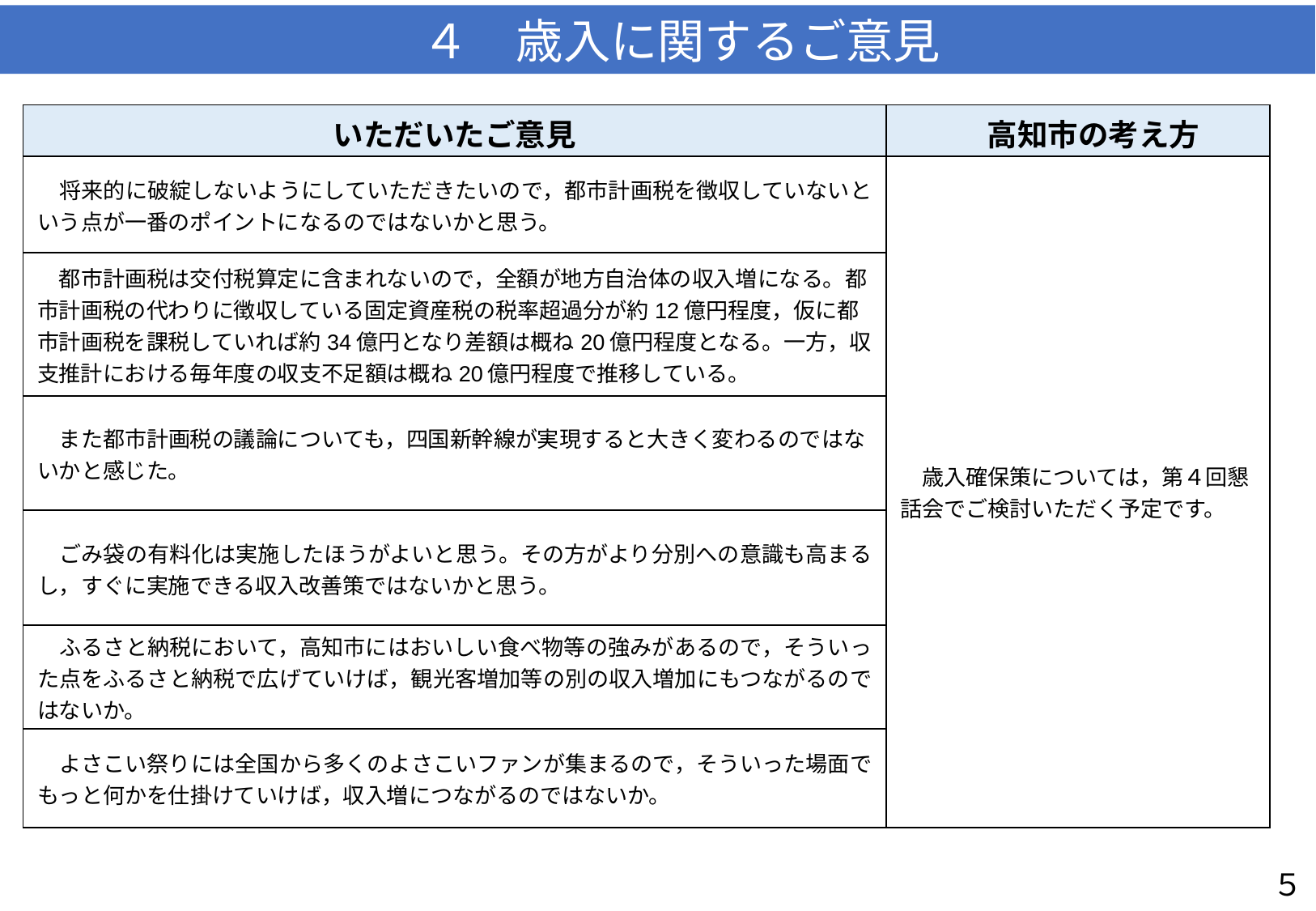

４　歳入に関するご意見
| いただいたご意見 | 高知市の考え方 |
| --- | --- |
| 将来的に破綻しないようにしていただきたいので，都市計画税を徴収していないという点が一番のポイントになるのではないかと思う。 | 歳入確保策については，第４回懇話会でご検討いただく予定です。 |
| 都市計画税は交付税算定に含まれないので，全額が地方自治体の収入増になる。都市計画税の代わりに徴収している固定資産税の税率超過分が約12億円程度，仮に都市計画税を課税していれば約34億円となり差額は概ね20億円程度となる。一方，収支推計における毎年度の収支不足額は概ね20億円程度で推移している。 |  |
| また都市計画税の議論についても，四国新幹線が実現すると大きく変わるのではないかと感じた。 |  |
| ごみ袋の有料化は実施したほうがよいと思う。その方がより分別への意識も高まるし，すぐに実施できる収入改善策ではないかと思う。 |  |
| ふるさと納税において，高知市にはおいしい食べ物等の強みがあるので，そういった点をふるさと納税で広げていけば，観光客増加等の別の収入増加にもつながるのではないか。 |  |
| よさこい祭りには全国から多くのよさこいファンが集まるので，そういった場面でもっと何かを仕掛けていけば，収入増につながるのではないか。 |  |
５